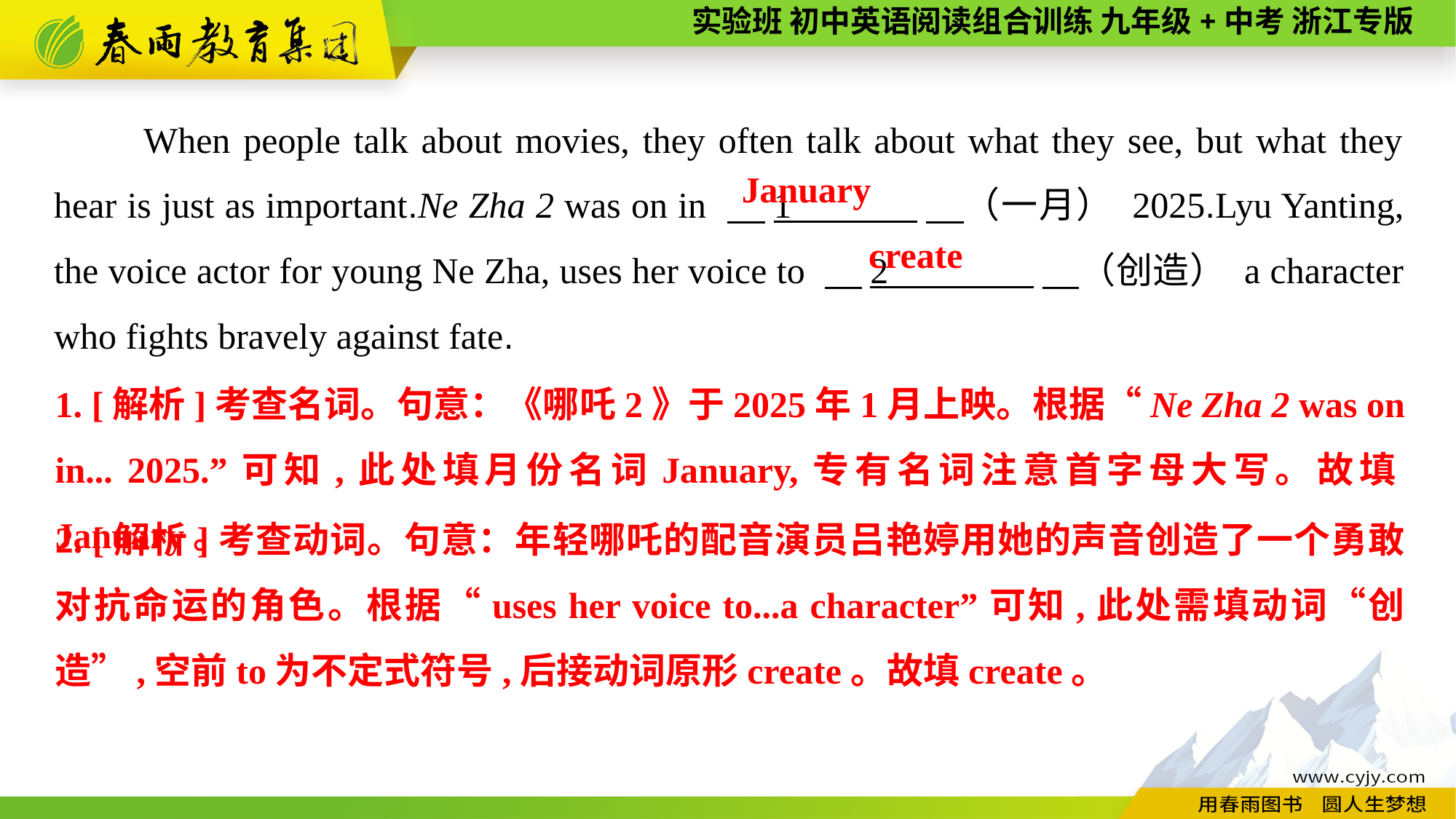

When people talk about movies, they often talk about what they see, but what they hear is just as important.Ne Zha 2 was on in 　1            　（一月） 2025.Lyu Yanting, the voice actor for young Ne Zha, uses her voice to 　2               　（创造） a character who fights bravely against fate.
January
 create
1. [解析]考查名词。句意：《哪吒2》于2025年1月上映。根据“Ne Zha 2 was on in... 2025.”可知,此处填月份名词January,专有名词注意首字母大写。故填January。
2. [解析]考查动词。句意：年轻哪吒的配音演员吕艳婷用她的声音创造了一个勇敢对抗命运的角色。根据“uses her voice to...a character”可知,此处需填动词“创造”,空前to为不定式符号,后接动词原形create。故填create。